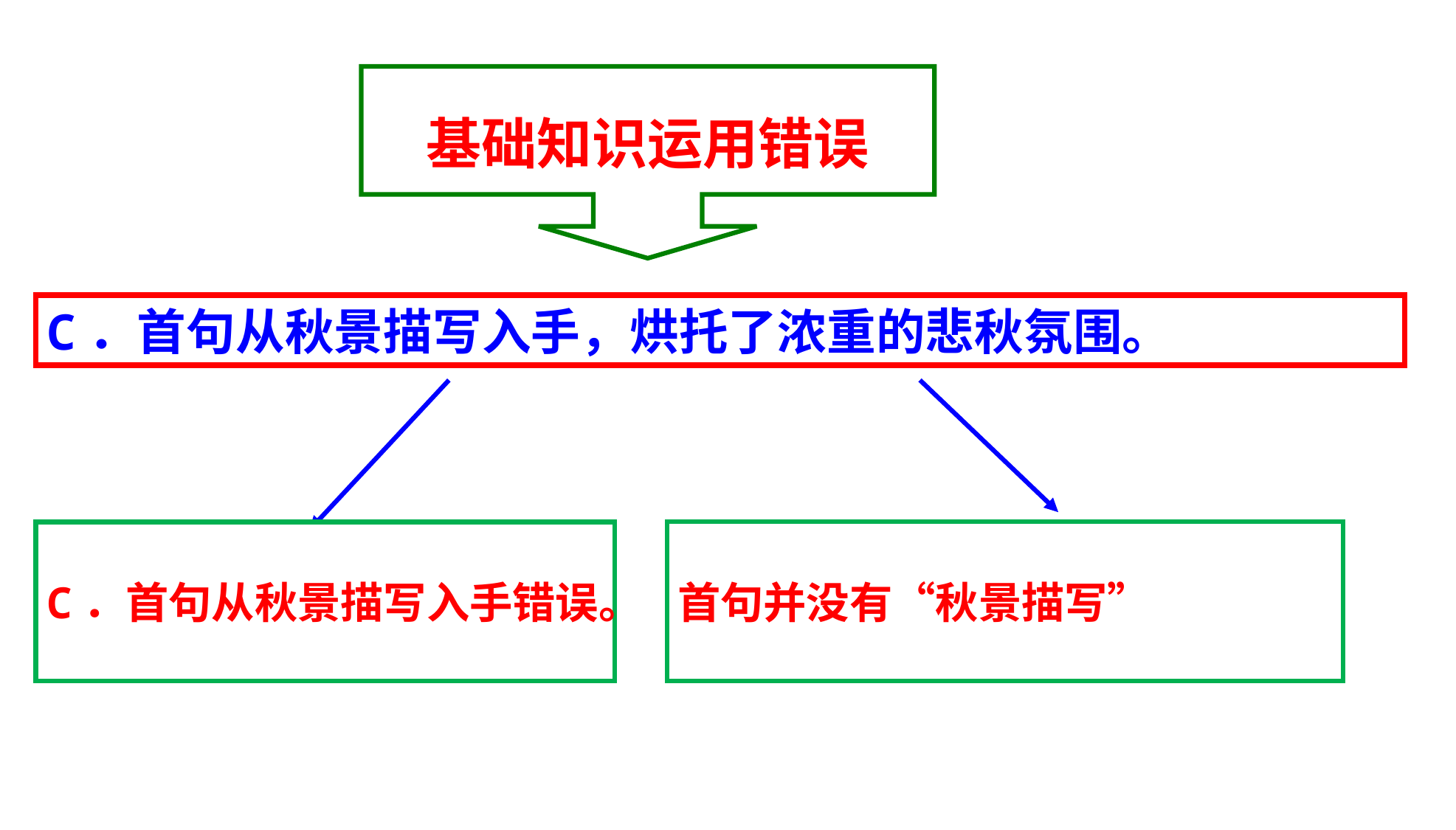

基础知识运用错误
C．首句从秋景描写入手，烘托了浓重的悲秋氛围。

首句并没有“秋景描写”
C．首句从秋景描写入手错误。